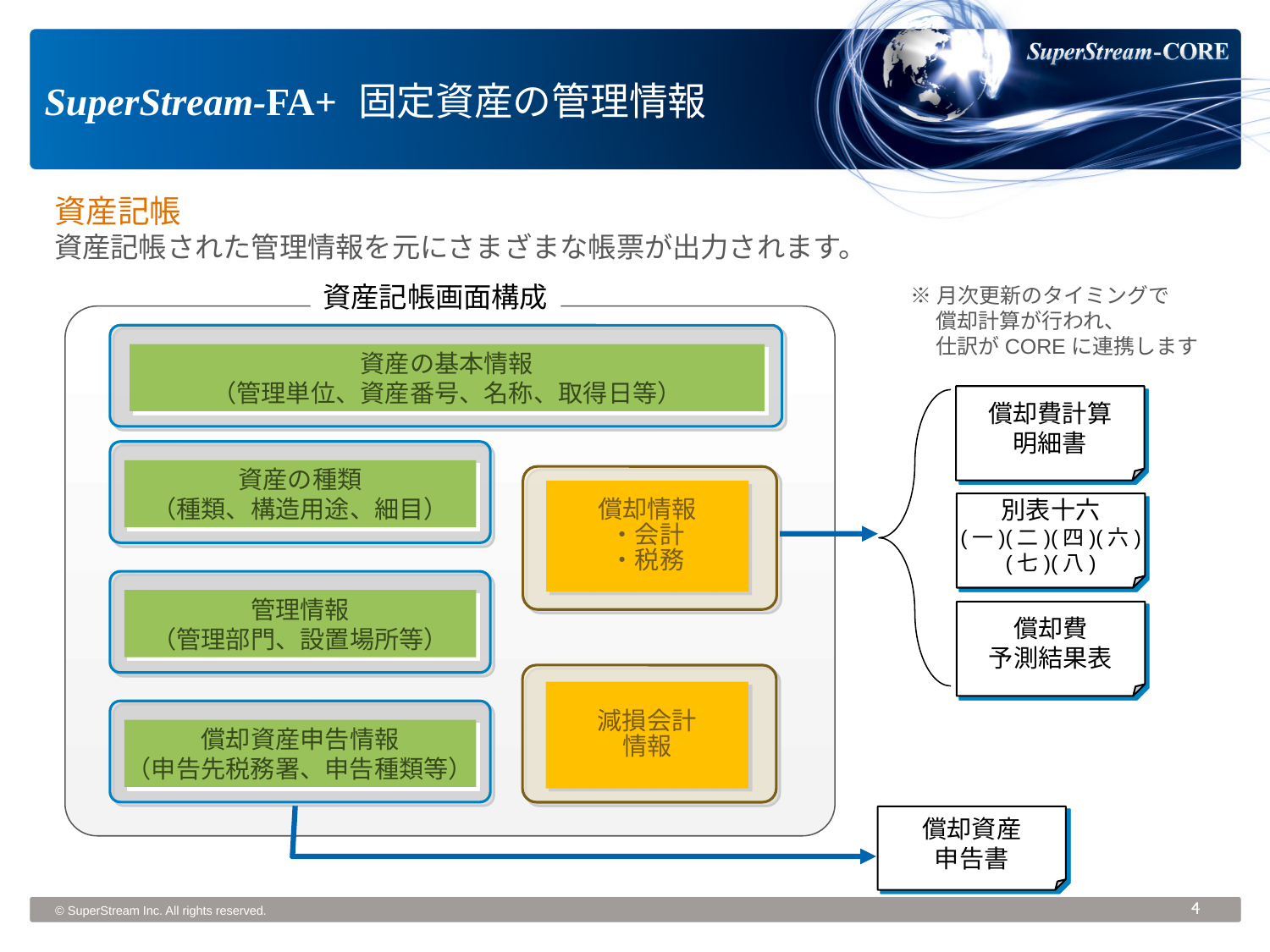

SuperStream-FA+ 固定資産の管理情報
資産記帳
資産記帳された管理情報を元にさまざまな帳票が出力されます。
※月次更新のタイミングで
　 償却計算が行われ、
　 仕訳がCOREに連携します
資産記帳画面構成

資産の基本情報
（管理単位、資産番号、名称、取得日等）
償却費計算
明細書

資産の種類
（種類、構造用途、細目）

償却情報
・会計
・税務
別表十六
(一)(二)(四)(六)
(七)(八)

管理情報
（管理部門、設置場所等）
償却費
予測結果表

減損会計
情報

償却資産申告情報
（申告先税務署、申告種類等）

償却資産
申告書

4
© SuperStream Inc. All rights reserved.
4